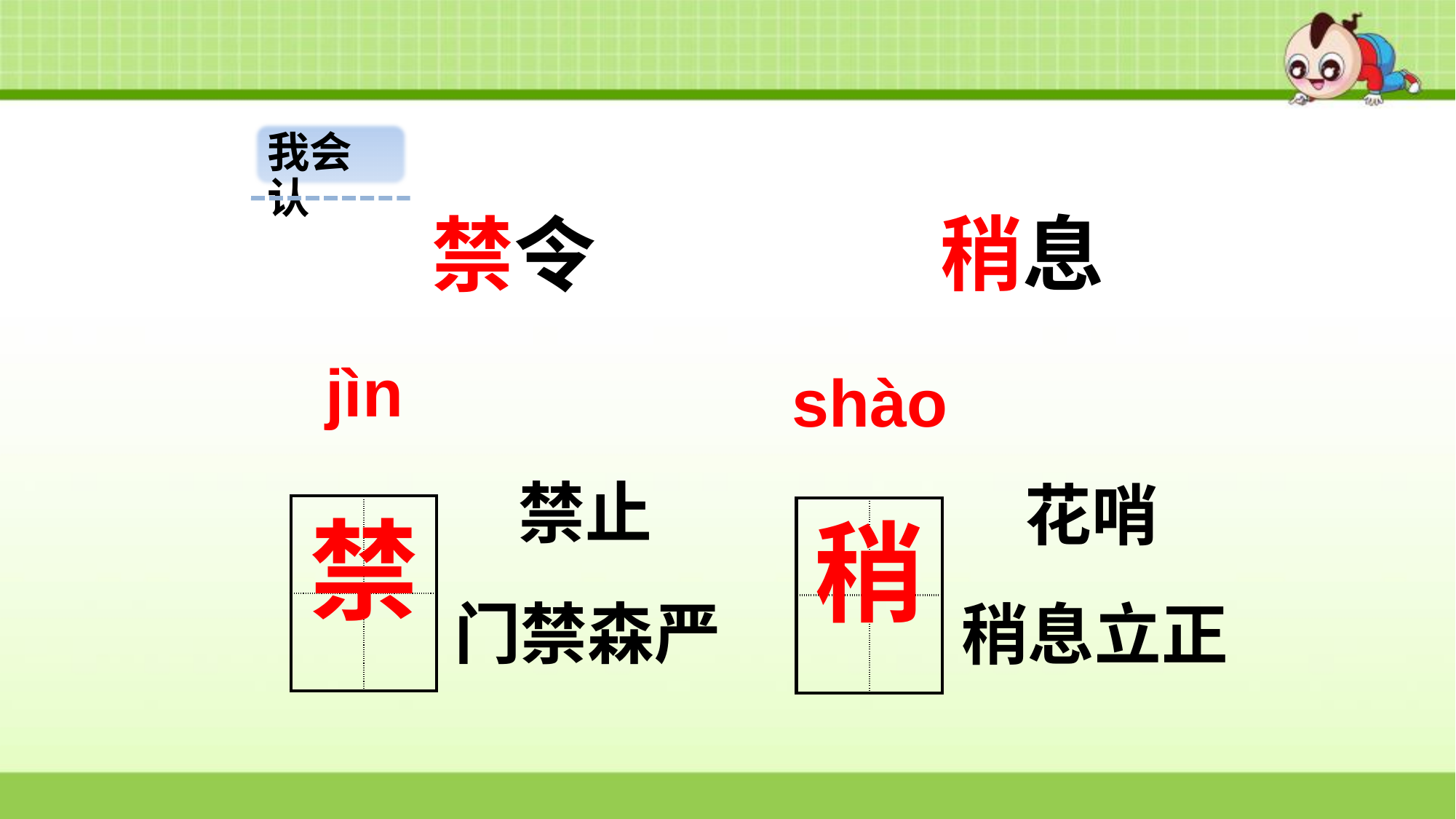

我会认

稍息
禁令
jìn
shào
禁止
花哨
|  |  |
| --- | --- |
|  |  |
禁
|  |  |
| --- | --- |
|  |  |
稍
门禁森严
稍息立正